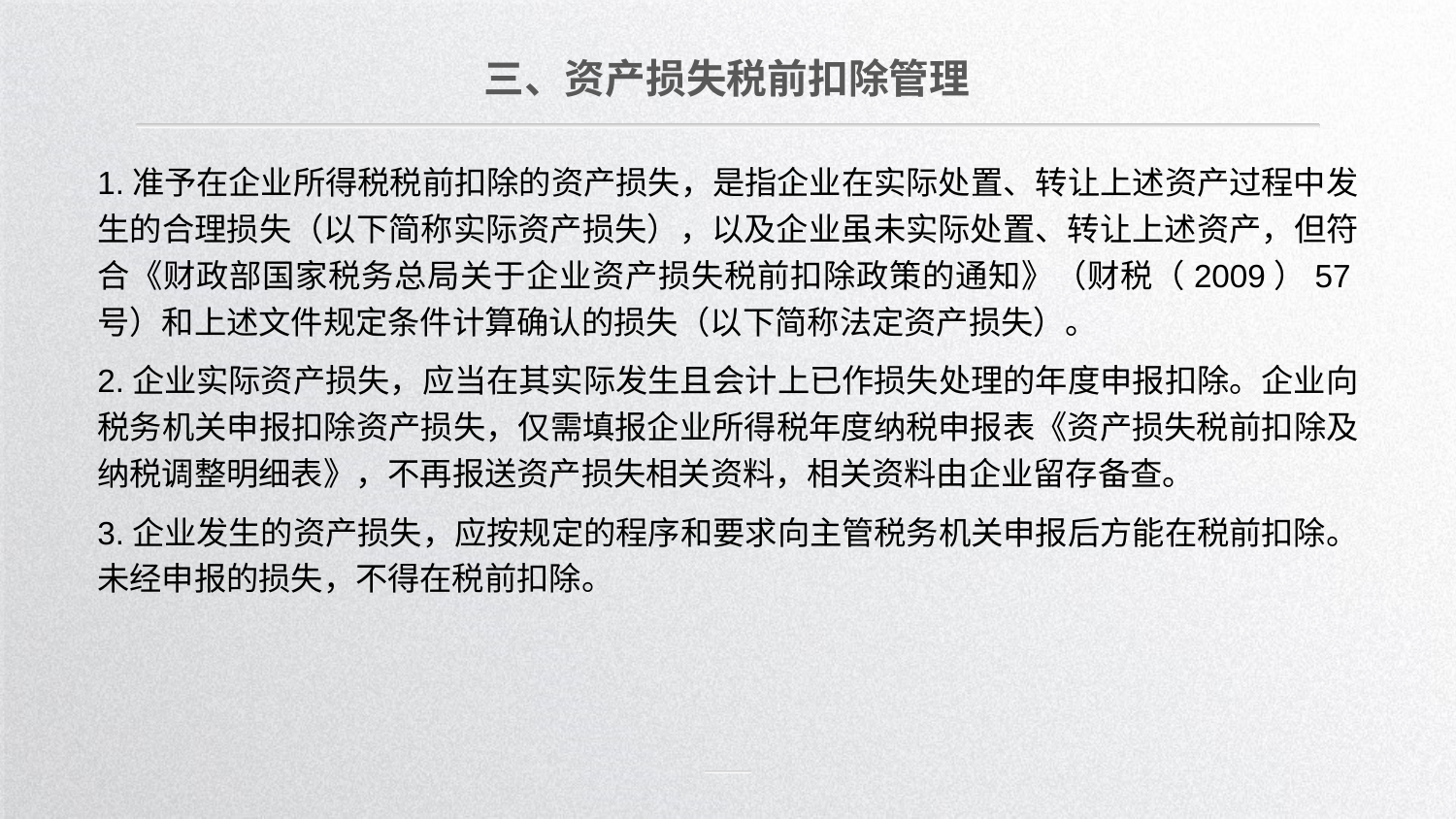

三、资产损失税前扣除管理
1.准予在企业所得税税前扣除的资产损失，是指企业在实际处置、转让上述资产过程中发生的合理损失（以下简称实际资产损失），以及企业虽未实际处置、转让上述资产，但符合《财政部国家税务总局关于企业资产损失税前扣除政策的通知》（财税（2009）57号）和上述文件规定条件计算确认的损失（以下简称法定资产损失）。
2.企业实际资产损失，应当在其实际发生且会计上已作损失处理的年度申报扣除。企业向税务机关申报扣除资产损失，仅需填报企业所得税年度纳税申报表《资产损失税前扣除及纳税调整明细表》，不再报送资产损失相关资料，相关资料由企业留存备查。
3.企业发生的资产损失，应按规定的程序和要求向主管税务机关申报后方能在税前扣除。未经申报的损失，不得在税前扣除。